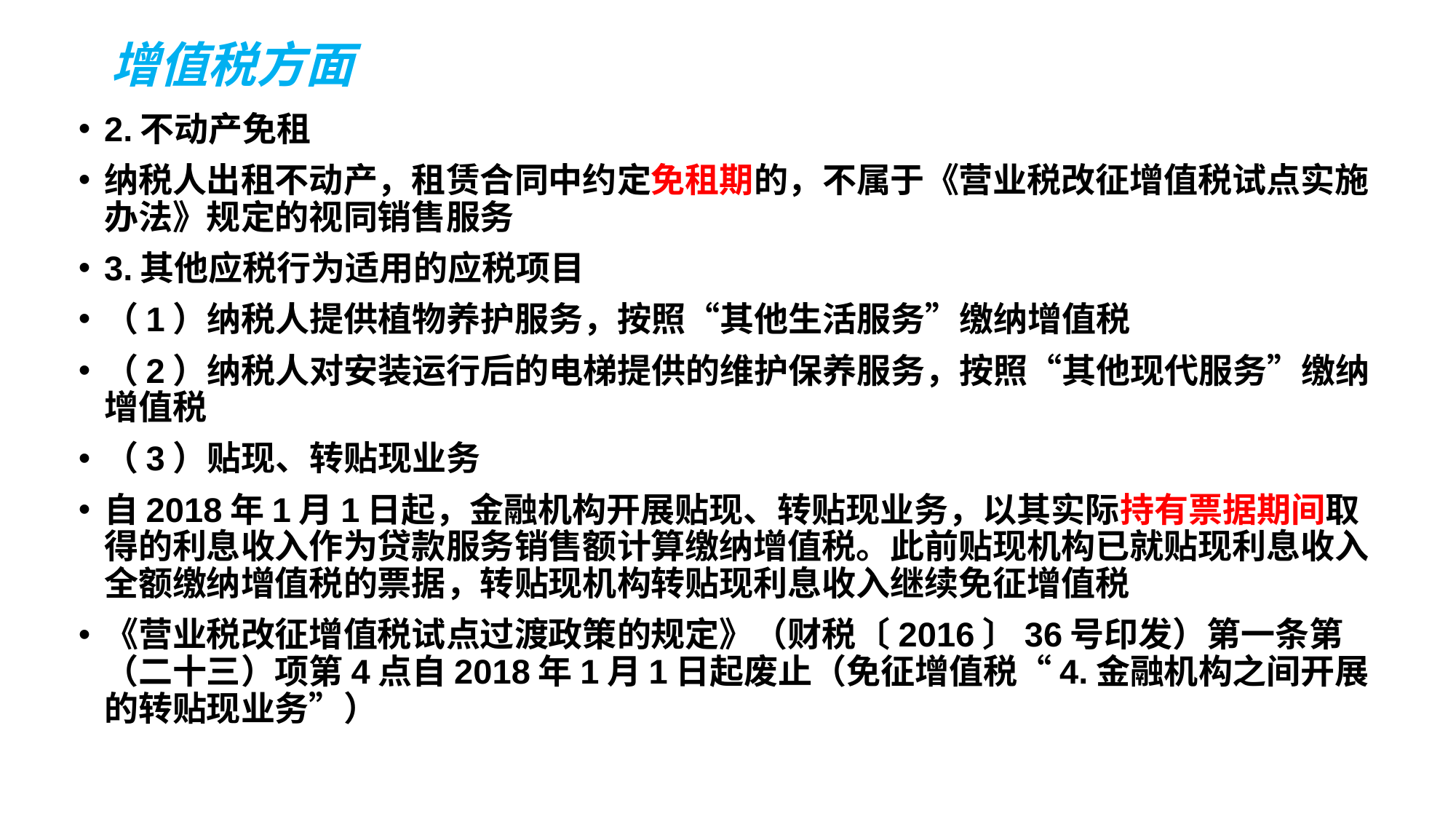

# 增值税方面
2.不动产免租
纳税人出租不动产，租赁合同中约定免租期的，不属于《营业税改征增值税试点实施办法》规定的视同销售服务
3.其他应税行为适用的应税项目
（1）纳税人提供植物养护服务，按照“其他生活服务”缴纳增值税
（2）纳税人对安装运行后的电梯提供的维护保养服务，按照“其他现代服务”缴纳增值税
（3）贴现、转贴现业务
自2018年1月1日起，金融机构开展贴现、转贴现业务，以其实际持有票据期间取得的利息收入作为贷款服务销售额计算缴纳增值税。此前贴现机构已就贴现利息收入全额缴纳增值税的票据，转贴现机构转贴现利息收入继续免征增值税
《营业税改征增值税试点过渡政策的规定》（财税〔2016〕36号印发）第一条第（二十三）项第4点自2018年1月1日起废止（免征增值税“4.金融机构之间开展的转贴现业务”）